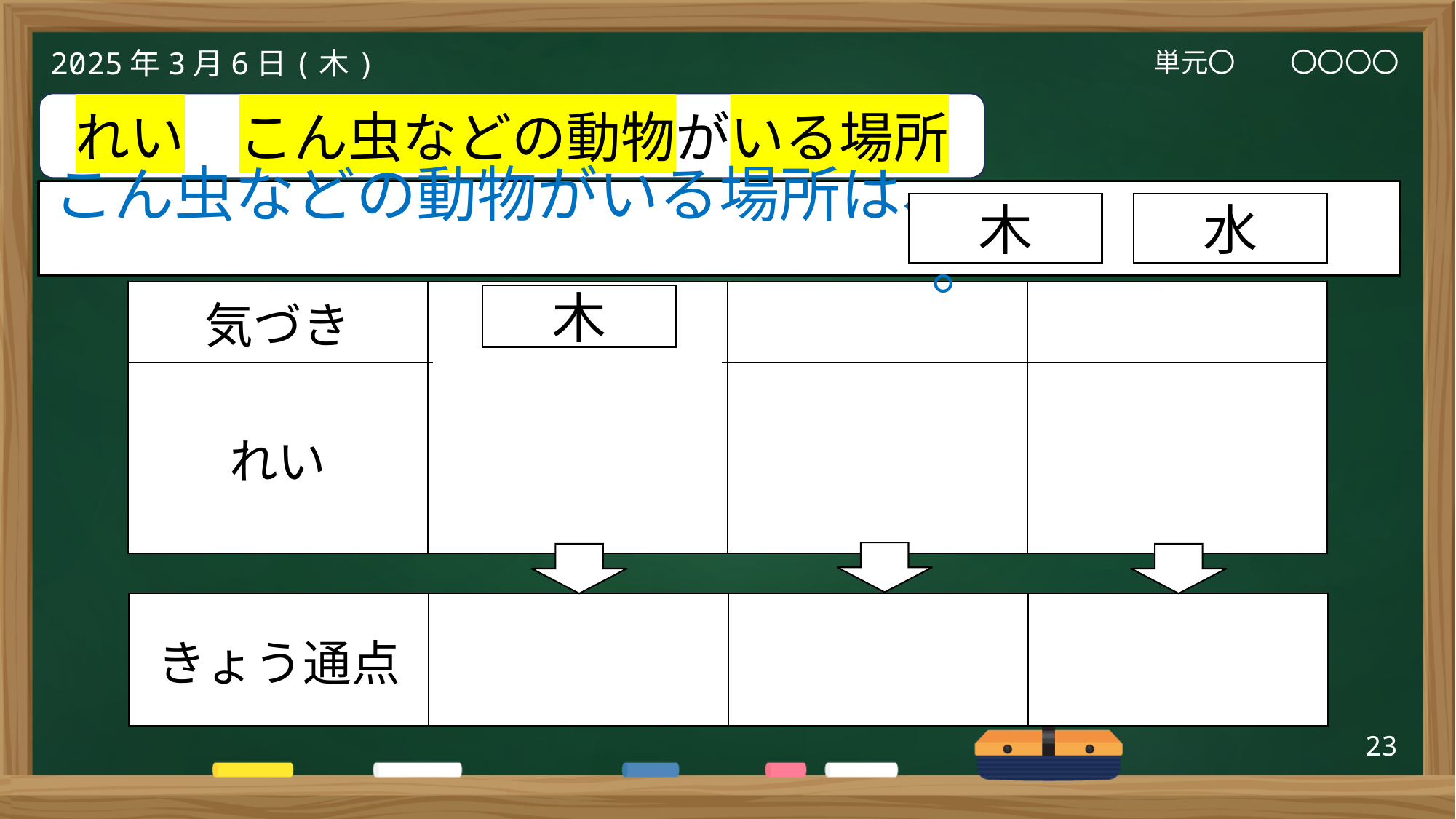

単元〇　　〇〇〇〇
2025年3月6日(木)
れい　こん虫などの動物がいる場所
こん虫などの動物がいる場所は、　　　　　　　　　　　　　　　。
木
水
| 気づき |  |  |  |
| --- | --- | --- | --- |
| れい | カブトムシ クワガタ |  |  |
木

| きょう通点 | 黒や茶色 じゅえきを吸う |  |  |
| --- | --- | --- | --- |

23